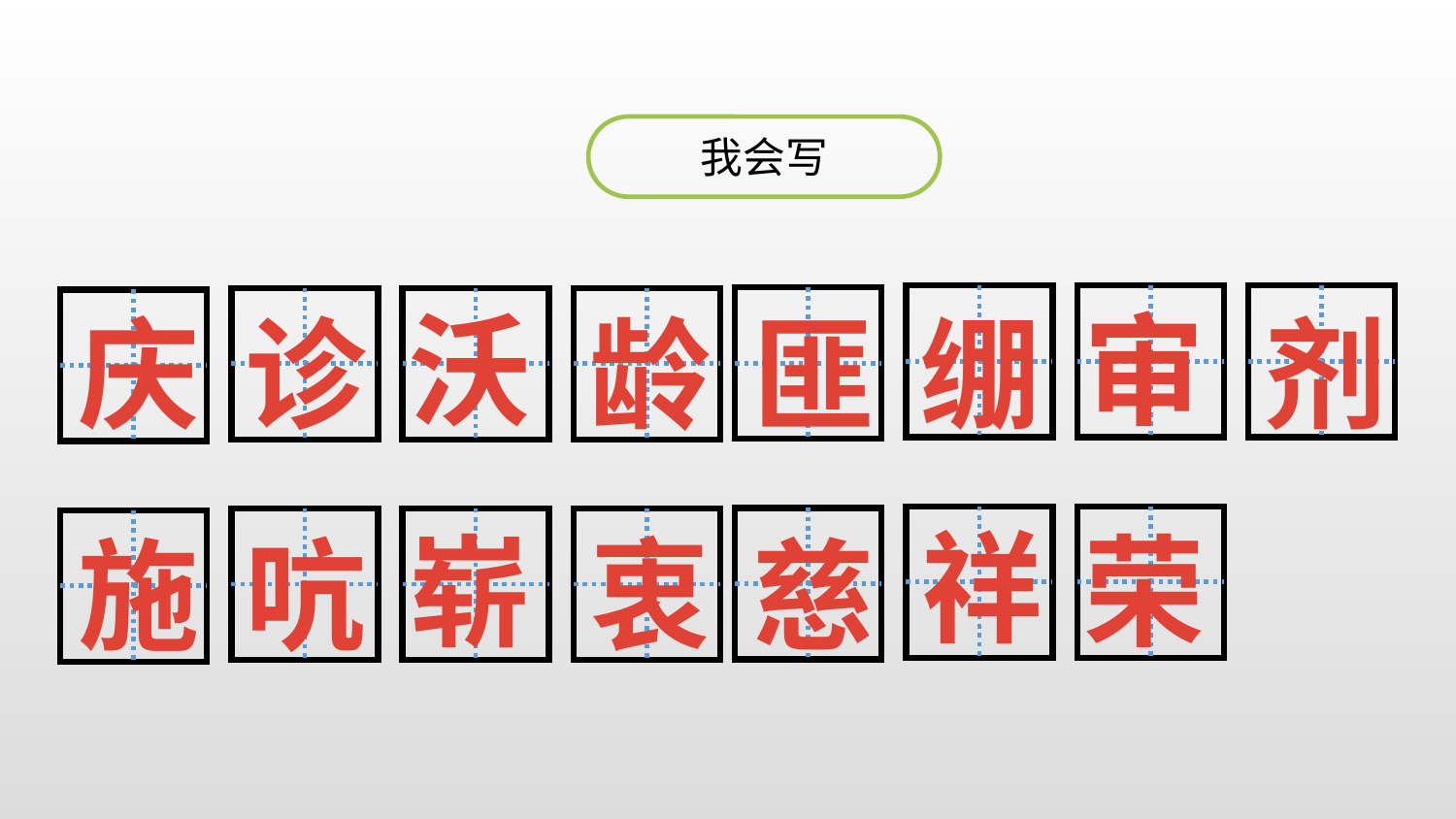

我会写

沃
审

龄
剂
庆
诊
匪
绷

祥

崭
荣

衷
施
吭
慈